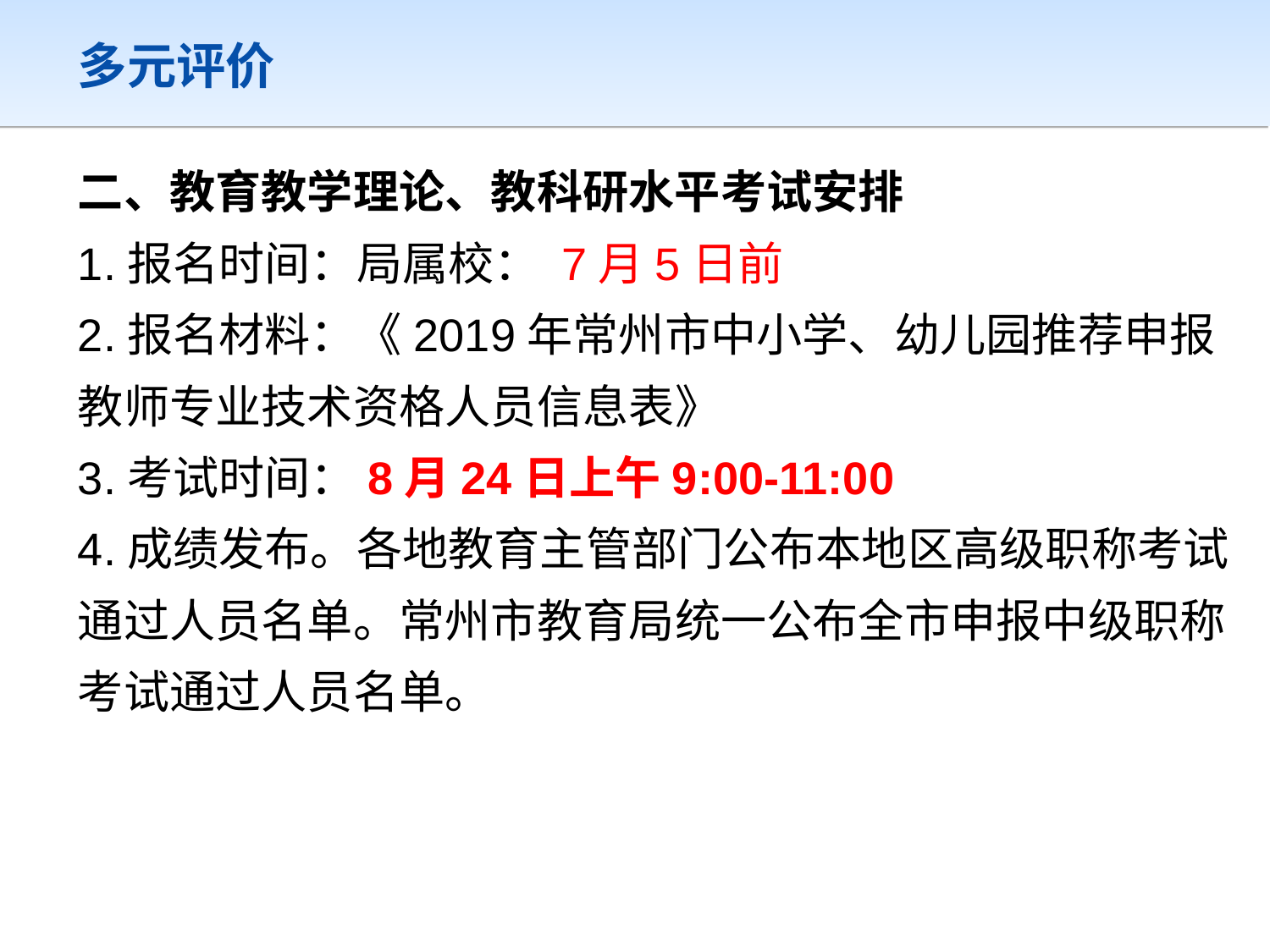

# 多元评价
二、教育教学理论、教科研水平考试安排
1.报名时间：局属校： 7月5日前
2.报名材料：《2019年常州市中小学、幼儿园推荐申报教师专业技术资格人员信息表》
3.考试时间：8月24日上午9:00-11:00
4.成绩发布。各地教育主管部门公布本地区高级职称考试通过人员名单。常州市教育局统一公布全市申报中级职称考试通过人员名单。